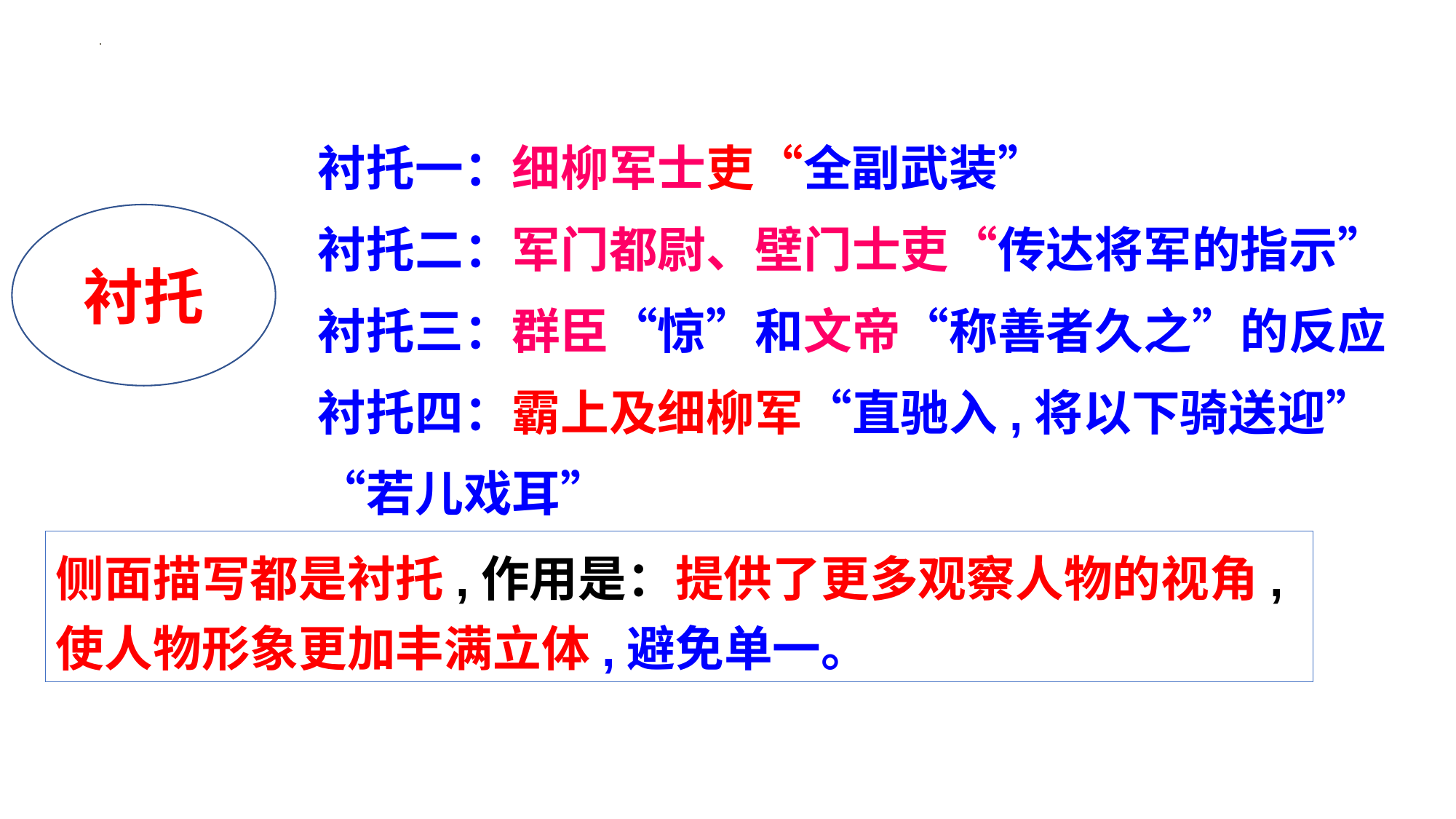

衬托一：细柳军士吏“全副武装”
衬托二：军门都尉、壁门士吏“传达将军的指示”
衬托三：群臣“惊”和文帝“称善者久之”的反应
衬托四：霸上及细柳军“直驰入,将以下骑送迎”“若儿戏耳”
衬托
侧面描写都是衬托,作用是：提供了更多观察人物的视角,使人物形象更加丰满立体,避免单一。